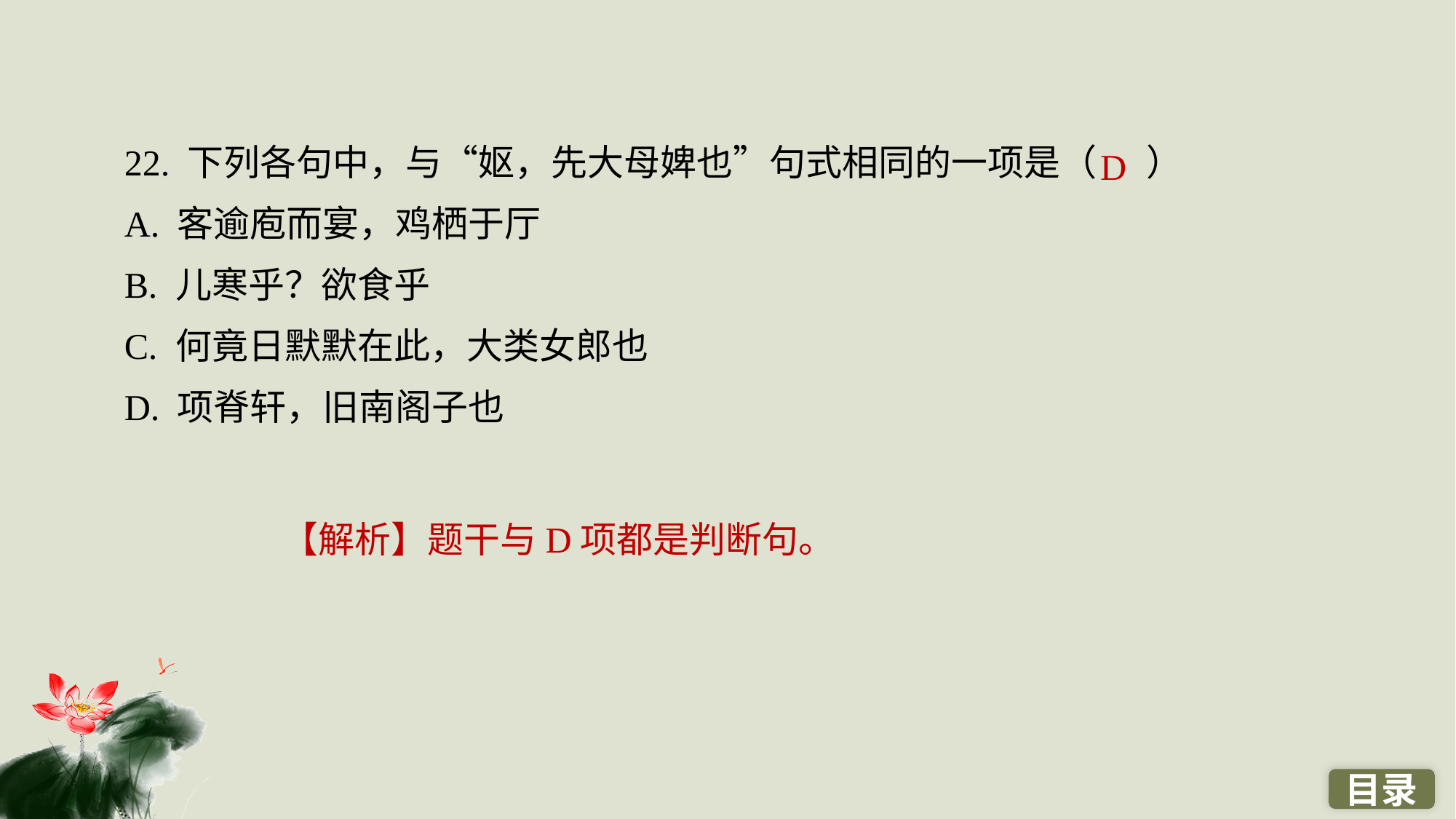

22. 下列各句中，与“妪，先大母婢也”句式相同的一项是（      ）
A. 客逾庖而宴，鸡栖于厅
B. 儿寒乎？欲食乎
C. 何竟日默默在此，大类女郎也
D. 项脊轩，旧南阁子也
D
【解析】题干与D项都是判断句。